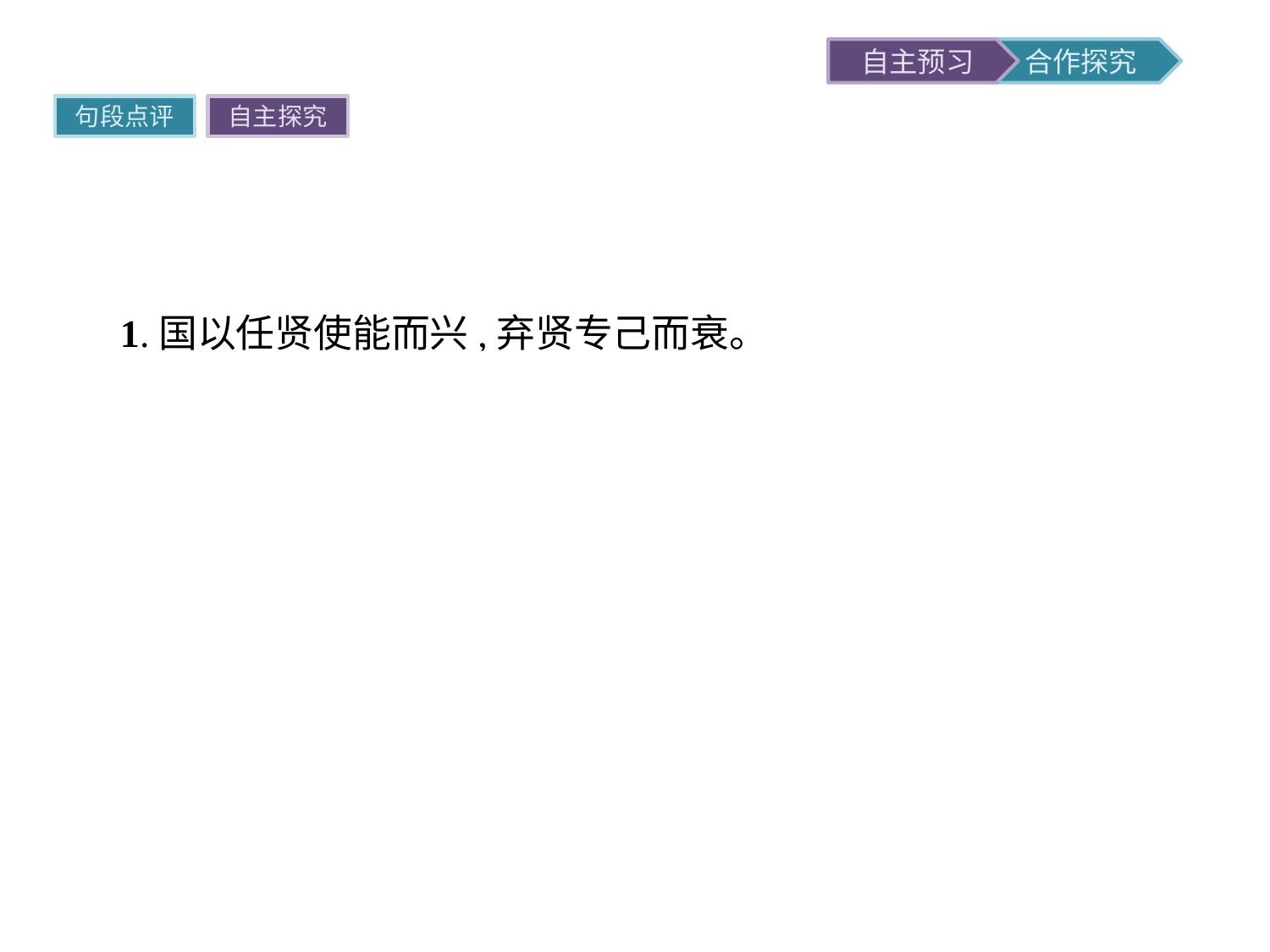

句段点评
自主探究
1.国以任贤使能而兴,弃贤专己而衰。
翻译国家因为任用贤能之士而兴盛,因为不任用贤能的人自负专断而衰亡。
点评此句开篇点题,提出论点,运用对比,指出“兴贤”的重要性,“任贤能兴”“弃贤而衰”这是古今通鉴,国家因为任用贤能之士而兴盛,因为不任用有德行、有才能的人而衰亡。文章开篇概括力极强,语言精练,紧紧吸引住读者,让读者不得不读下去。